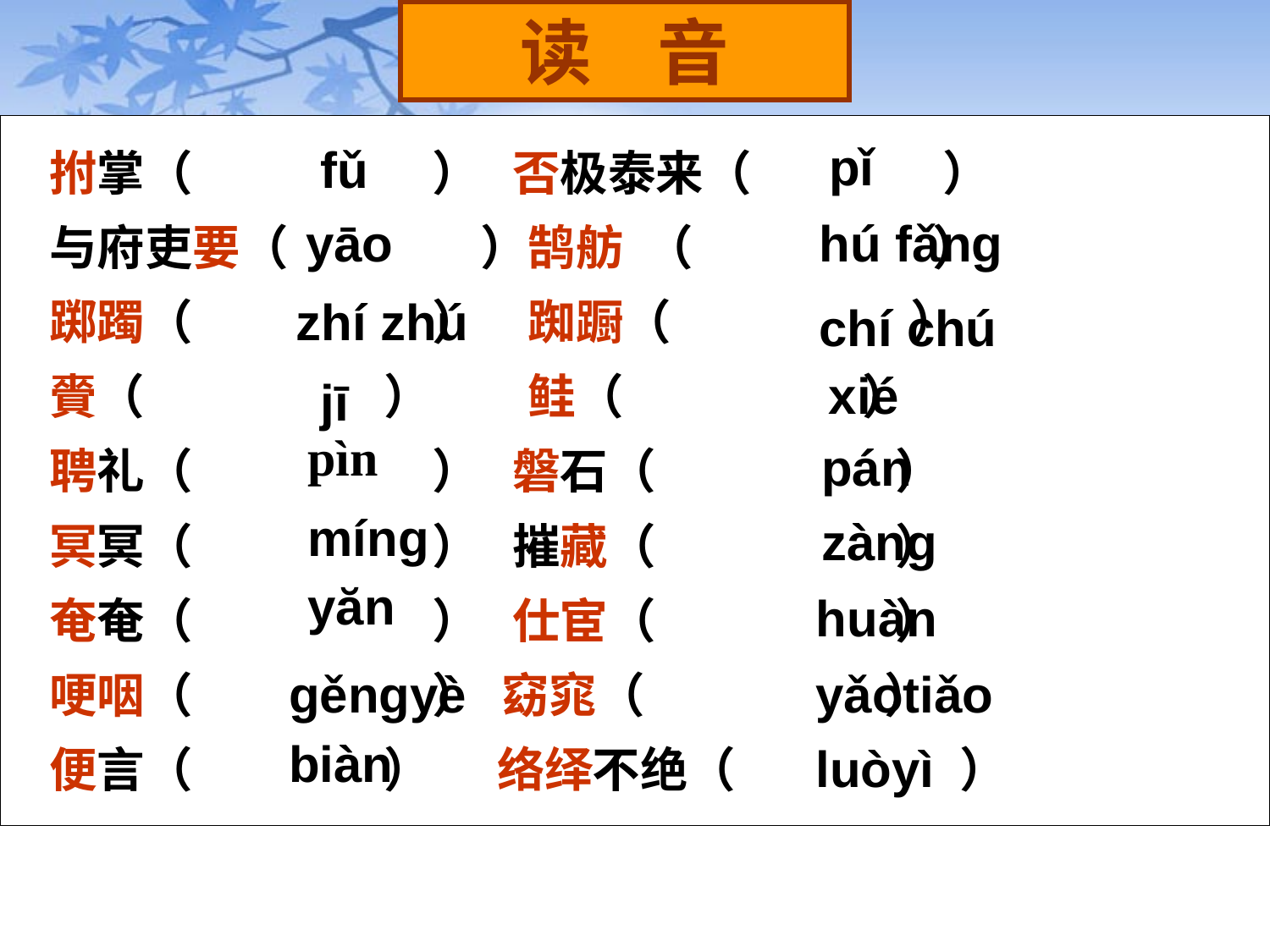

读    音

拊掌（　　　　　）   否极泰来（　　　　）
与府吏要（　　　　）鹄舫  （　　　　　）
踯躅（　　　　　）　踟蹰（　　　　　）
賫（　　　　　）　　鲑（　　　　　）
聘礼（　　　　　）   磐石（　　　　　）
冥冥（　　　　　）   摧藏（　　　　　）
奄奄（　　　　　）   仕宦（　　　　　）
哽咽（　　　　　）  窈窕（　　　　　）
便言（　　　　）      络绎不绝（　　　   　）

　pǐ
　fǔ
　yāo
　hú fǎng
　zhí zhú
　chí chú
　xié
　jī
pìn
pán
míng
zàng
yăn
huàn
gěngyè
yǎotiǎo
biàn
luòyì